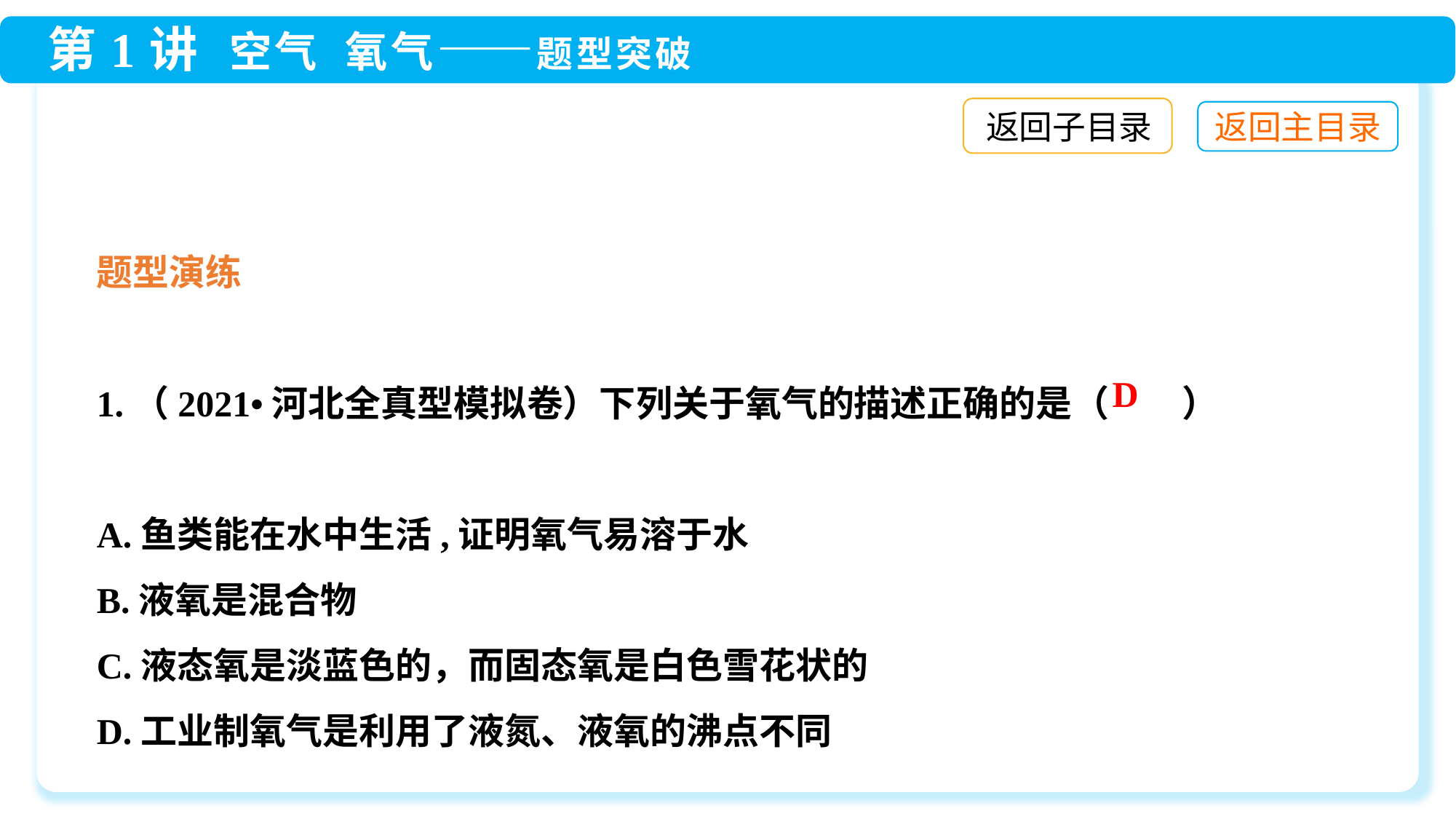

返回子目录
题型演练

1.（2021•河北全真型模拟卷）下列关于氧气的描述正确的是（　　）

A.鱼类能在水中生活,证明氧气易溶于水
B.液氧是混合物
C.液态氧是淡蓝色的，而固态氧是白色雪花状的
D.工业制氧气是利用了液氮、液氧的沸点不同
D